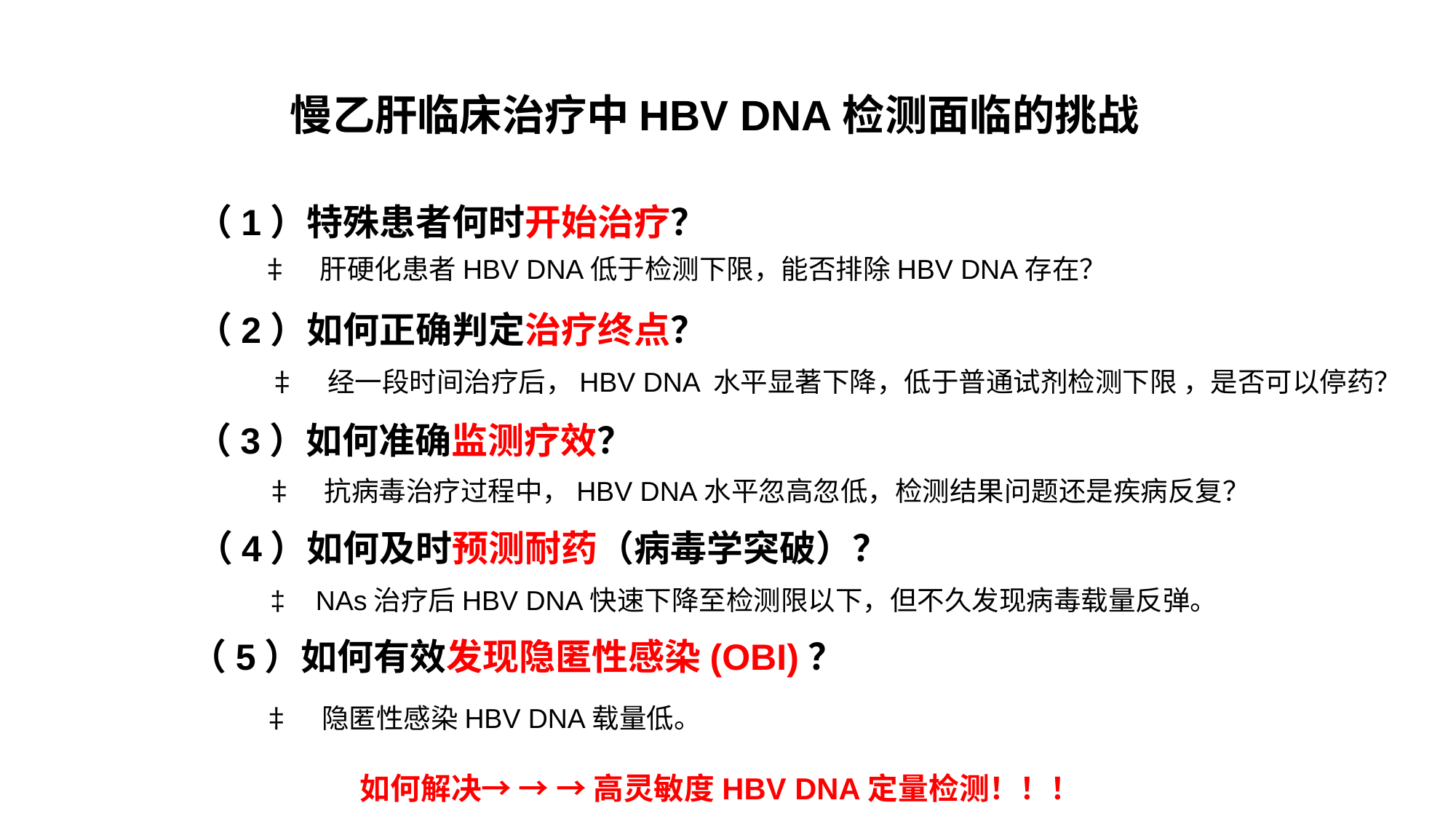

慢乙肝临床治疗中HBV DNA检测面临的挑战
（1）特殊患者何时开始治疗？
‡    肝硬化患者HBV DNA低于检测下限，能否排除HBV DNA存在？
（2）如何正确判定治疗终点？
‡    经一段时间治疗后，HBV DNA 水平显著下降，低于普通试剂检测下限 ，是否可以停药？
（3）如何准确监测疗效？
‡    抗病毒治疗过程中，HBV DNA水平忽高忽低，检测结果问题还是疾病反复？
（4）如何及时预测耐药（病毒学突破）？
‡    NAs治疗后HBV DNA快速下降至检测限以下，但不久发现病毒载量反弹。
（5）如何有效发现隐匿性感染(OBI)？
‡    隐匿性感染HBV DNA载量低。
如何解决→ → → 高灵敏度HBV DNA定量检测！！！